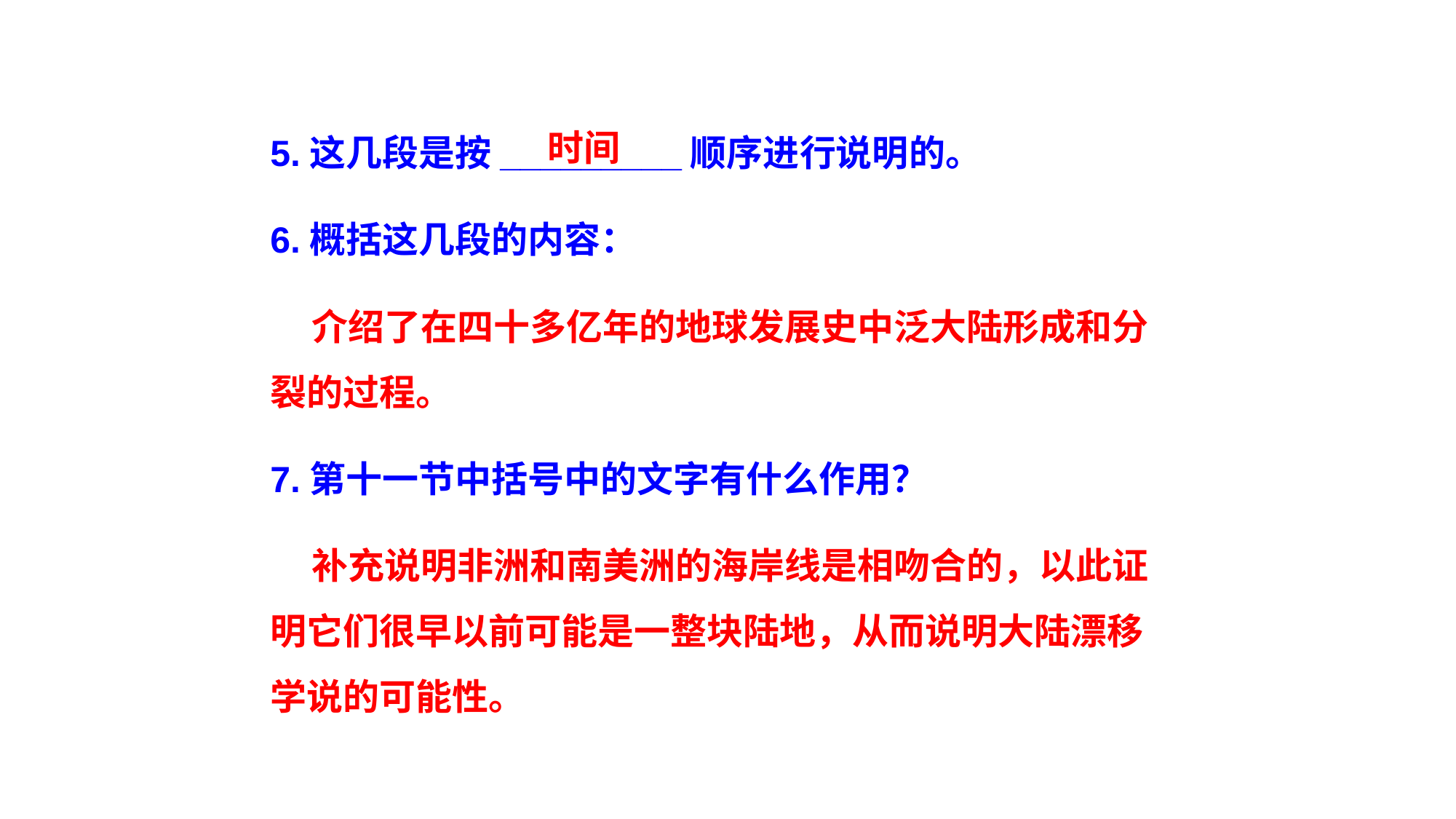

5.这几段是按_________顺序进行说明的。
时间
6.概括这几段的内容：
    介绍了在四十多亿年的地球发展史中泛大陆形成和分裂的过程。
7.第十一节中括号中的文字有什么作用？
    补充说明非洲和南美洲的海岸线是相吻合的，以此证明它们很早以前可能是一整块陆地，从而说明大陆漂移学说的可能性。